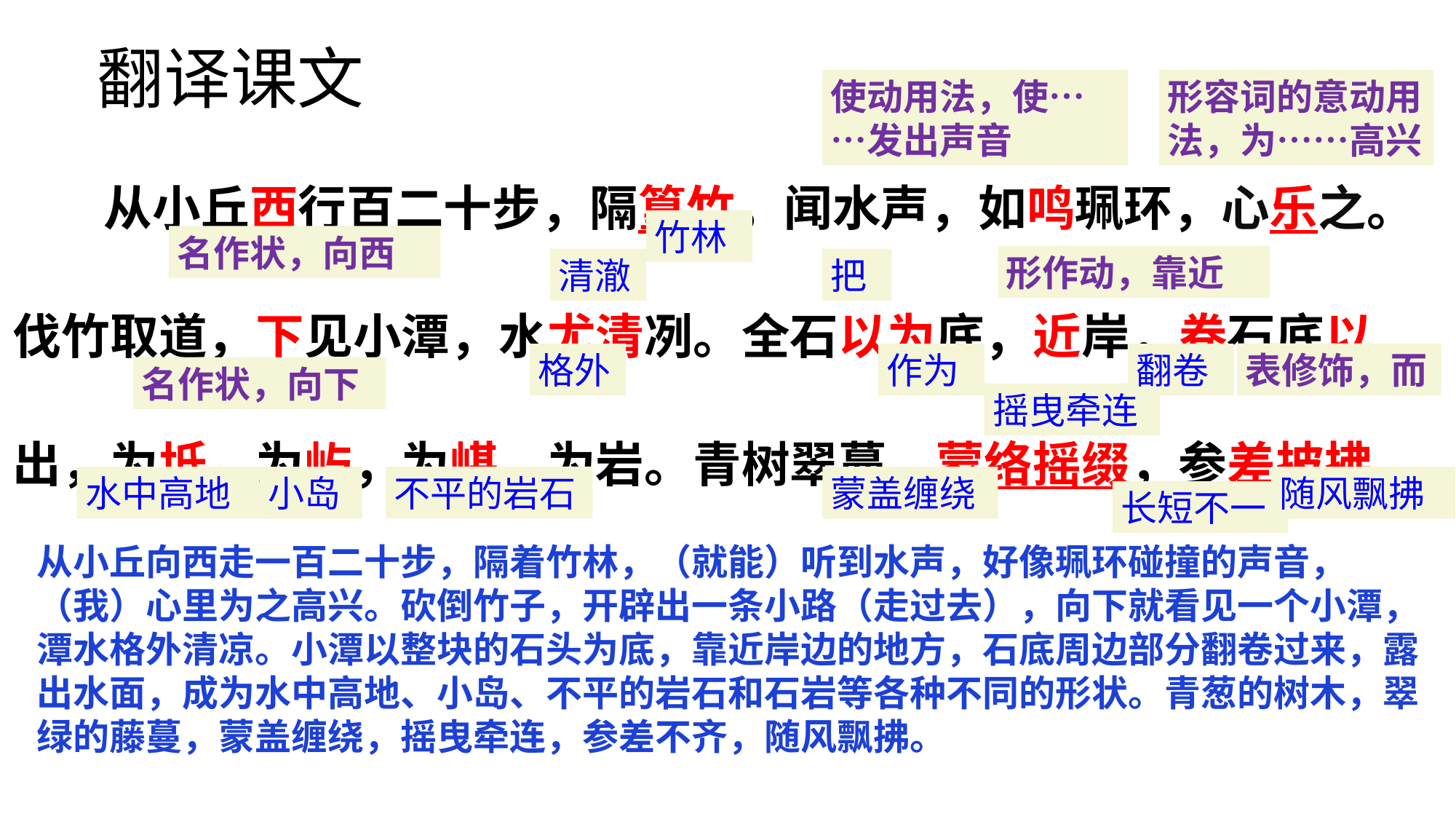

# 翻译课文
使动用法，使……发出声音
形容词的意动用法，为……高兴
　　从小丘西行百二十步，隔篁竹，闻水声，如鸣珮环，心乐之。伐竹取道，下见小潭，水尤清冽。全石以为底，近岸，卷石底以
出，为坻，为屿，为嵁，为岩。青树翠蔓，蒙络摇缀，参差披拂。
竹林
名作状，向西
形作动，靠近
清澈
把
表修饰，而
格外
作为
翻卷
名作状，向下
摇曳牵连
不平的岩石
水中高地
蒙盖缠绕
小岛
随风飘拂
长短不一
从小丘向西走一百二十步，隔着竹林，（就能）听到水声，好像珮环碰撞的声音，（我）心里为之高兴。砍倒竹子，开辟出一条小路（走过去），向下就看见一个小潭，潭水格外清凉。小潭以整块的石头为底，靠近岸边的地方，石底周边部分翻卷过来，露出水面，成为水中高地、小岛、不平的岩石和石岩等各种不同的形状。青葱的树木，翠绿的藤蔓，蒙盖缠绕，摇曳牵连，参差不齐，随风飘拂。